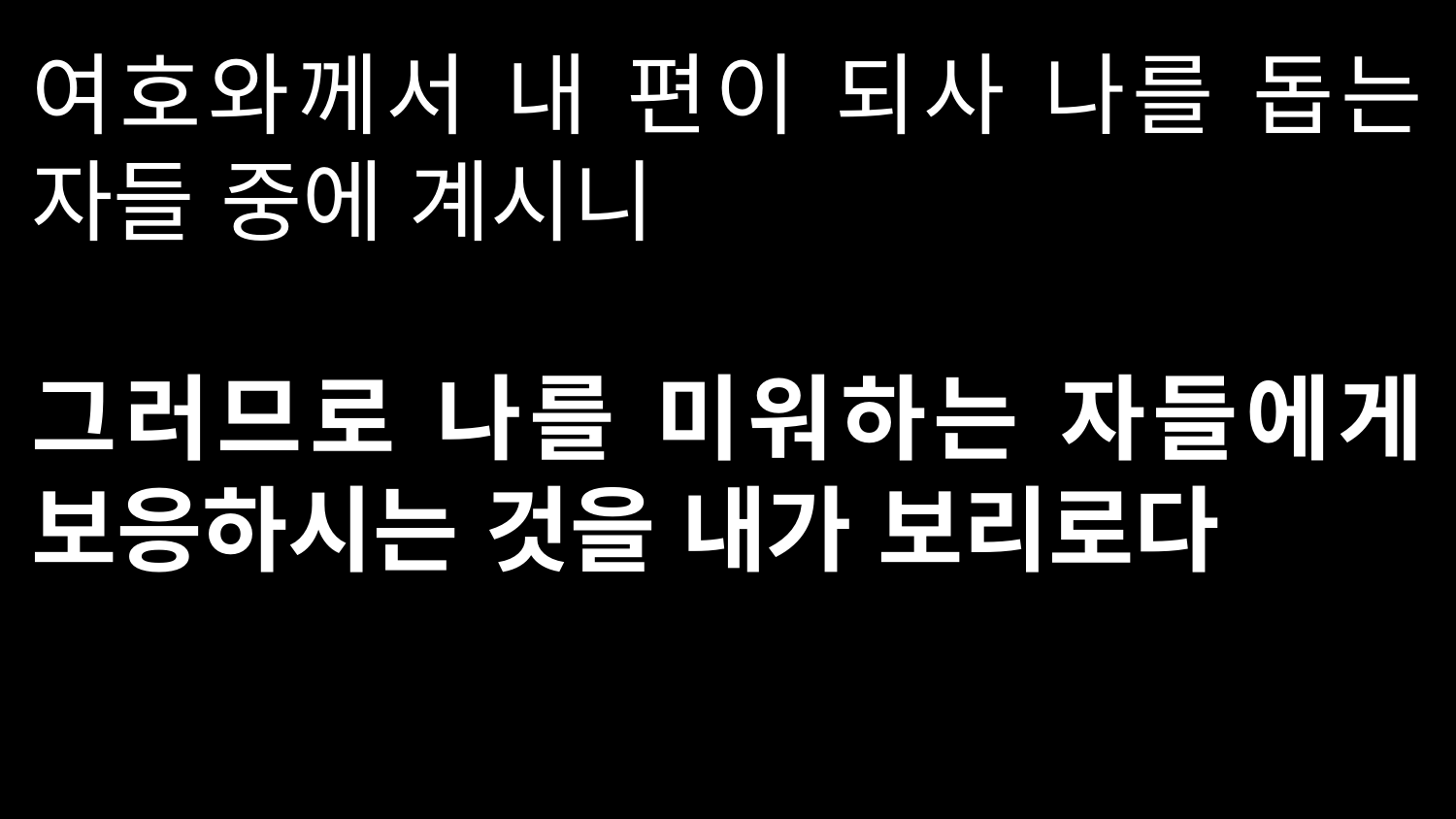

여호와께서 내 편이 되사 나를 돕는 자들 중에 계시니
그러므로 나를 미워하는 자들에게 보응하시는 것을 내가 보리로다